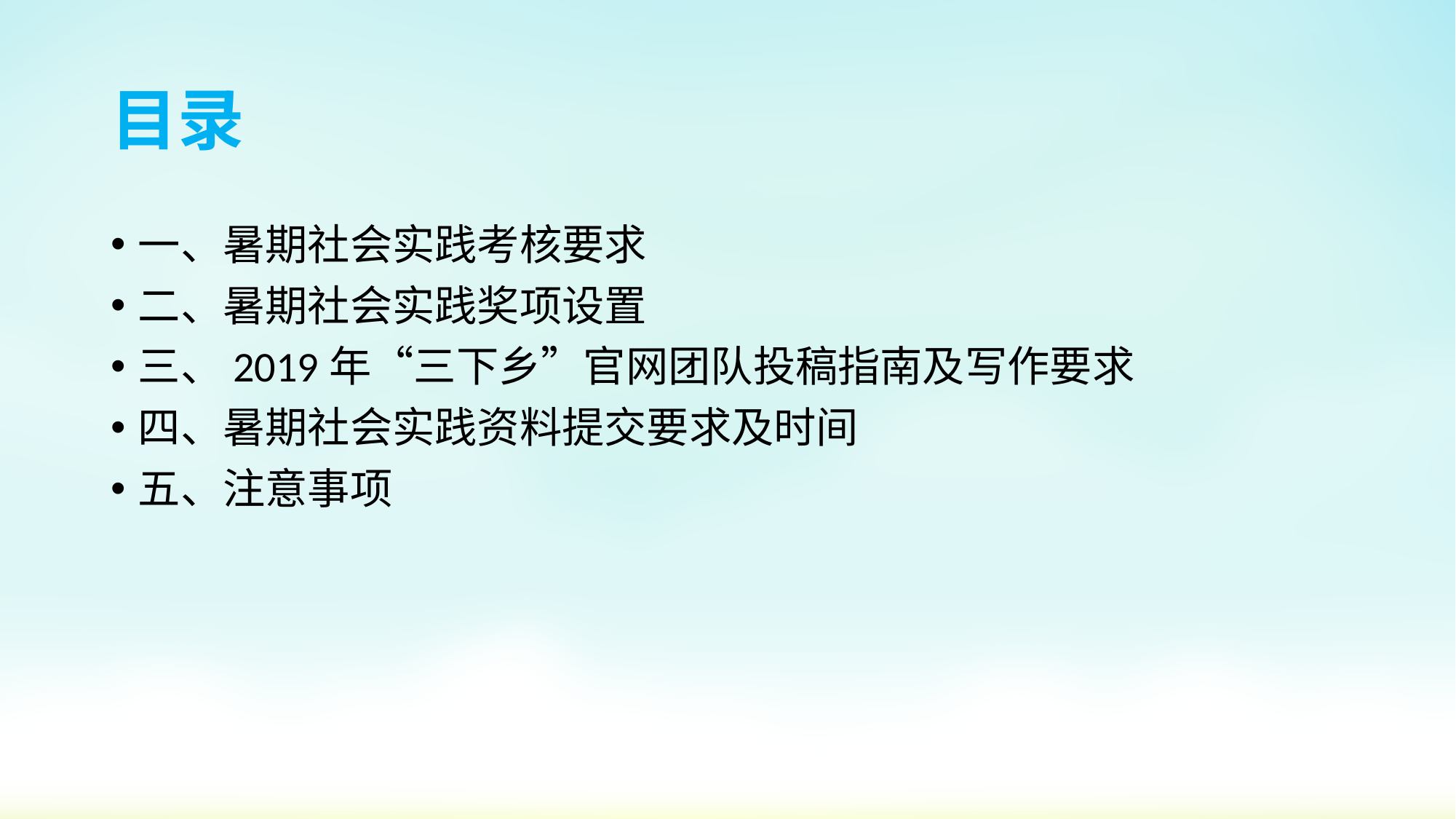

# 目录
一、暑期社会实践考核要求
二、暑期社会实践奖项设置
三、2019年“三下乡”官网团队投稿指南及写作要求
四、暑期社会实践资料提交要求及时间
五、注意事项